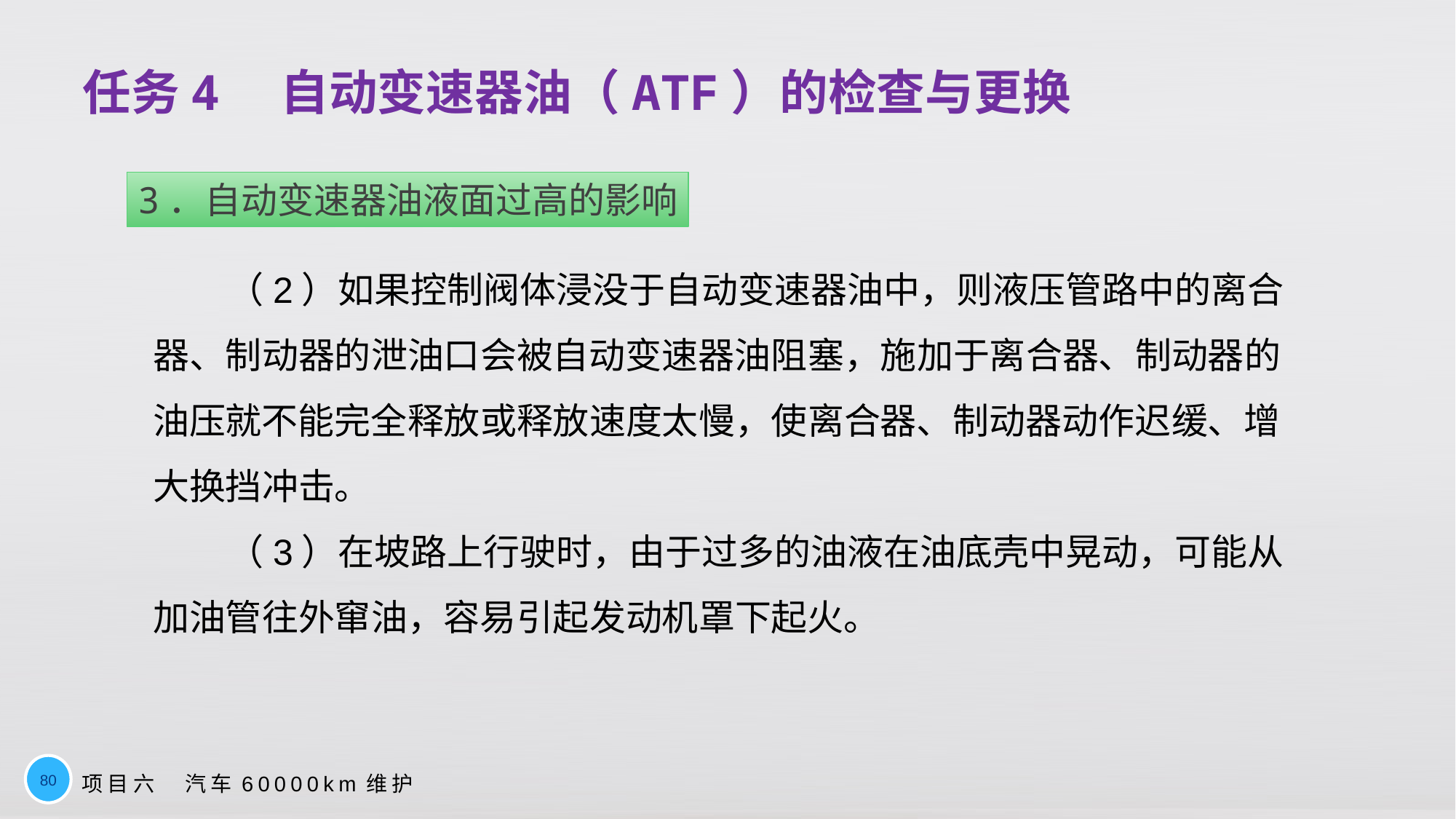

# 任务4　自动变速器油（ATF）的检查与更换
3．自动变速器油液面过高的影响
（2）如果控制阀体浸没于自动变速器油中，则液压管路中的离合器、制动器的泄油口会被自动变速器油阻塞，施加于离合器、制动器的油压就不能完全释放或释放速度太慢，使离合器、制动器动作迟缓、增大换挡冲击。
（3）在坡路上行驶时，由于过多的油液在油底壳中晃动，可能从加油管往外窜油，容易引起发动机罩下起火。
80